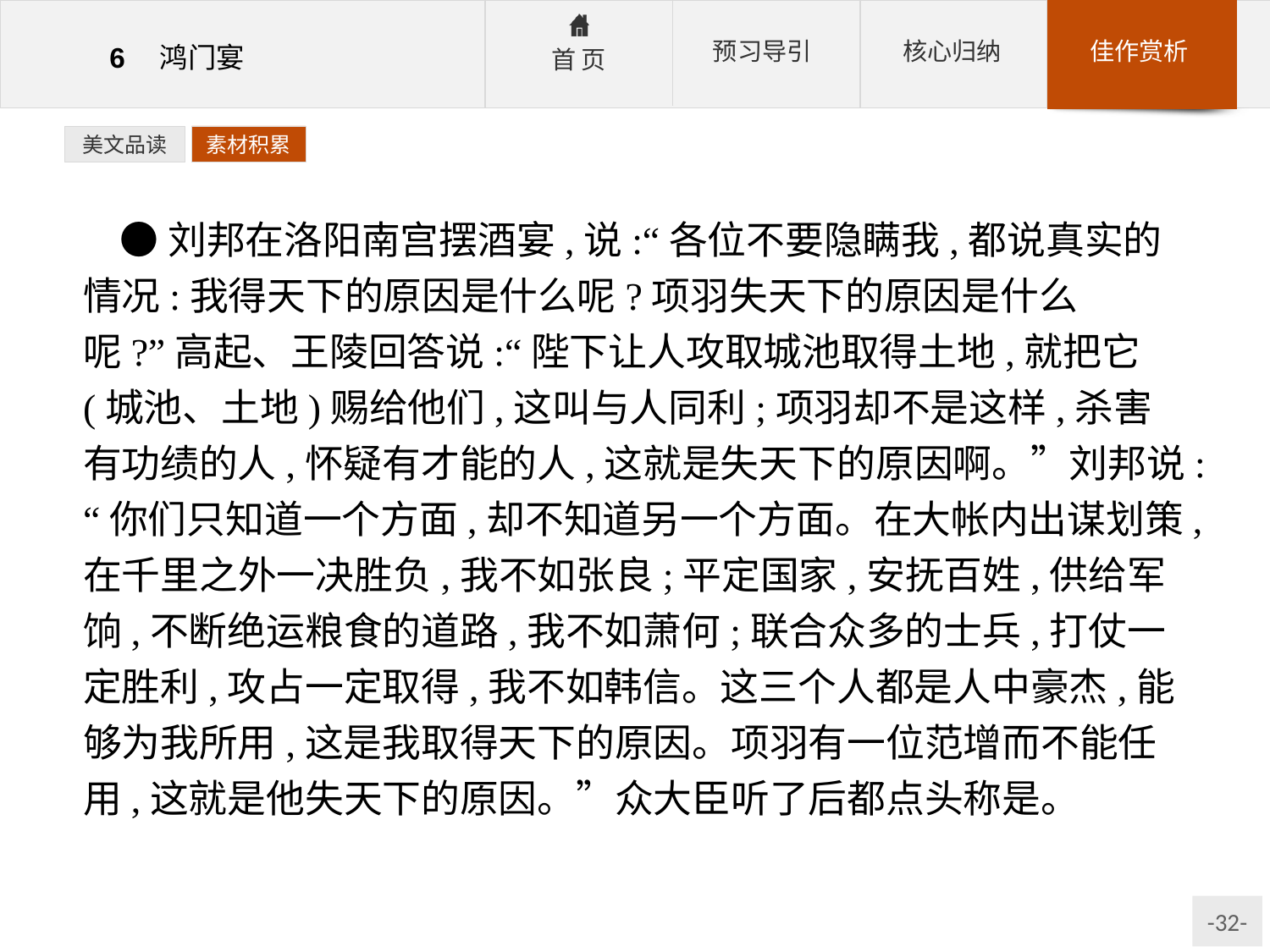

美文品读
素材积累
●刘邦在洛阳南宫摆酒宴,说:“各位不要隐瞒我,都说真实的情况:我得天下的原因是什么呢?项羽失天下的原因是什么呢?”高起、王陵回答说:“陛下让人攻取城池取得土地,就把它(城池、土地)赐给他们,这叫与人同利;项羽却不是这样,杀害有功绩的人,怀疑有才能的人,这就是失天下的原因啊。”刘邦说:“你们只知道一个方面,却不知道另一个方面。在大帐内出谋划策,在千里之外一决胜负,我不如张良;平定国家,安抚百姓,供给军饷,不断绝运粮食的道路,我不如萧何;联合众多的士兵,打仗一定胜利,攻占一定取得,我不如韩信。这三个人都是人中豪杰,能够为我所用,这是我取得天下的原因。项羽有一位范增而不能任用,这就是他失天下的原因。”众大臣听了后都点头称是。